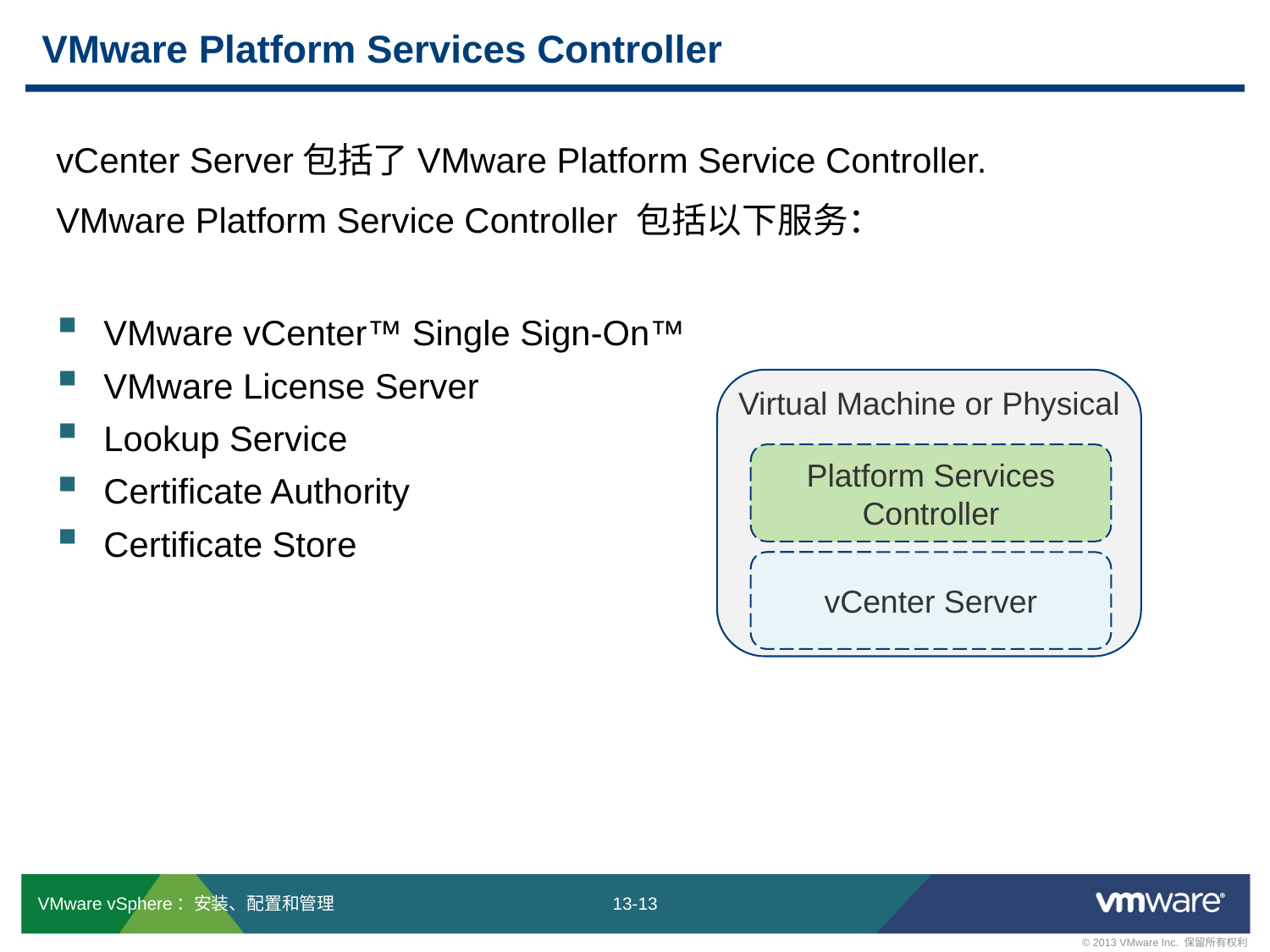

# VMware Platform Services Controller
vCenter Server包括了VMware Platform Service Controller.
VMware Platform Service Controller 包括以下服务：

VMware vCenter™ Single Sign-On™
VMware License Server
Lookup Service
Certificate Authority
Certificate Store

Virtual Machine or Physical
Platform Services Controller
vCenter Server